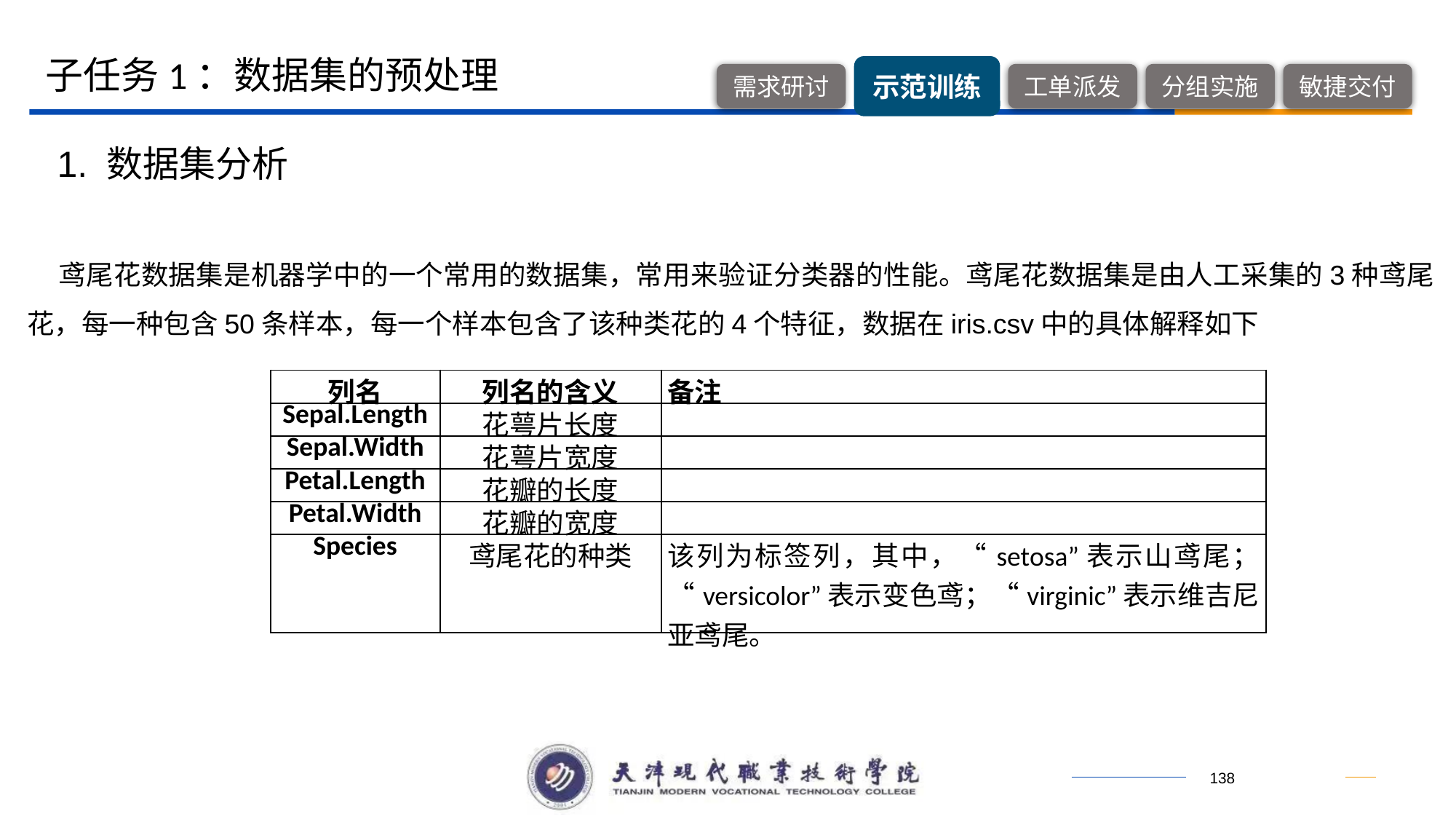

子任务1：数据集的预处理

1. 数据集分析
鸢尾花数据集是机器学中的一个常用的数据集，常用来验证分类器的性能。鸢尾花数据集是由人工采集的3种鸢尾花，每一种包含50条样本，每一个样本包含了该种类花的4个特征，数据在iris.csv中的具体解释如下

| 列名 | 列名的含义 | 备注 |
| --- | --- | --- |
| Sepal.Length | 花萼片长度 |  |
| Sepal.Width | 花萼片宽度 |  |
| Petal.Length | 花瓣的长度 |  |
| Petal.Width | 花瓣的宽度 |  |
| Species | 鸢尾花的种类 | 该列为标签列，其中，“setosa”表示山鸢尾；“versicolor”表示变色鸢；“virginic”表示维吉尼亚鸢尾。 |